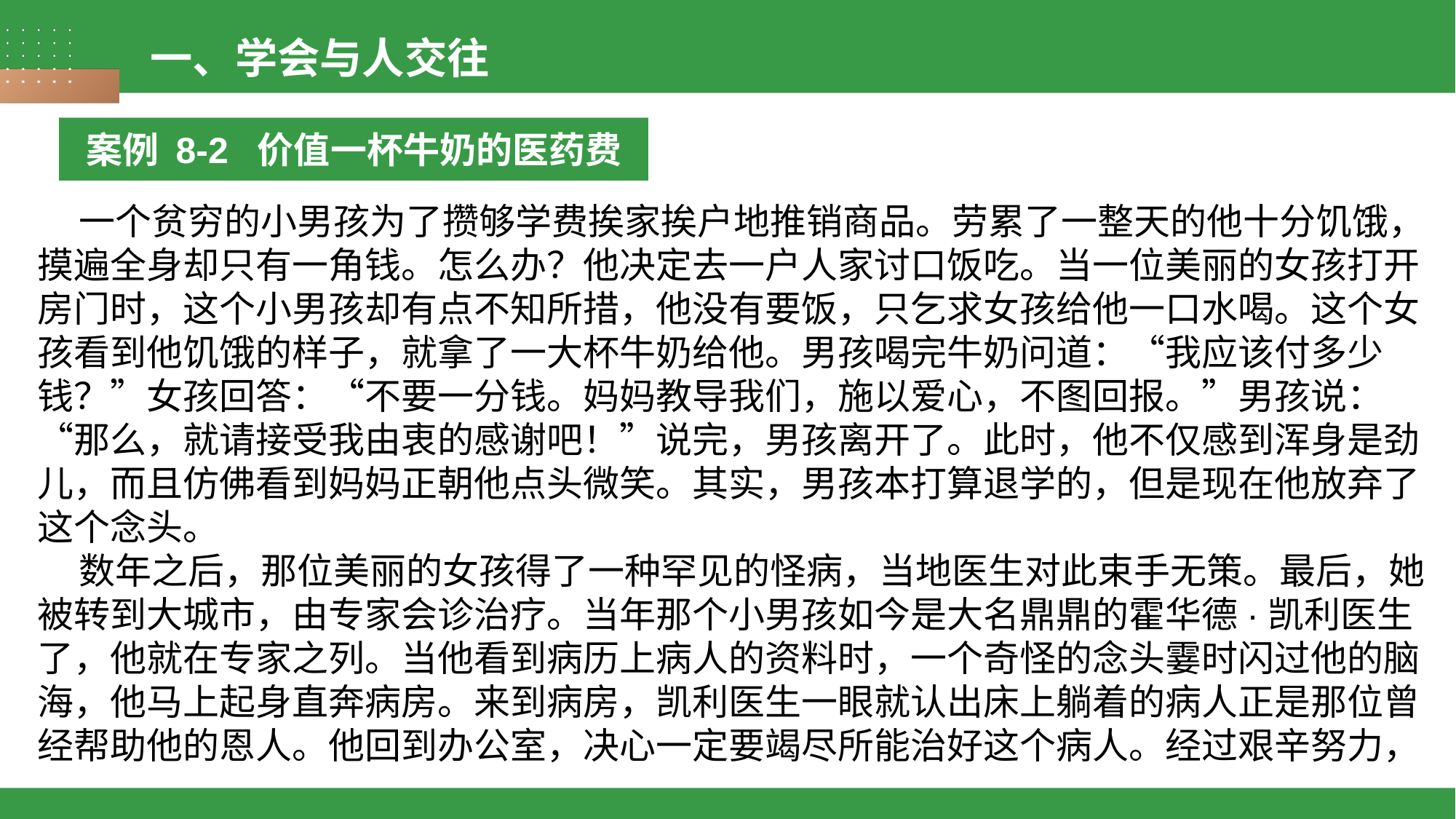

一、学会与人交往
案例 8-2  价值一杯牛奶的医药费
    一个贫穷的小男孩为了攒够学费挨家挨户地推销商品。劳累了一整天的他十分饥饿，摸遍全身却只有一角钱。怎么办？他决定去一户人家讨口饭吃。当一位美丽的女孩打开房门时，这个小男孩却有点不知所措，他没有要饭，只乞求女孩给他一口水喝。这个女孩看到他饥饿的样子，就拿了一大杯牛奶给他。男孩喝完牛奶问道：“我应该付多少钱？”女孩回答：“不要一分钱。妈妈教导我们，施以爱心，不图回报。”男孩说：“那么，就请接受我由衷的感谢吧！”说完，男孩离开了。此时，他不仅感到浑身是劲儿，而且仿佛看到妈妈正朝他点头微笑。其实，男孩本打算退学的，但是现在他放弃了这个念头。
    数年之后，那位美丽的女孩得了一种罕见的怪病，当地医生对此束手无策。最后，她被转到大城市，由专家会诊治疗。当年那个小男孩如今是大名鼎鼎的霍华德·凯利医生了，他就在专家之列。当他看到病历上病人的资料时，一个奇怪的念头霎时闪过他的脑海，他马上起身直奔病房。来到病房，凯利医生一眼就认出床上躺着的病人正是那位曾经帮助他的恩人。他回到办公室，决心一定要竭尽所能治好这个病人。经过艰辛努力，